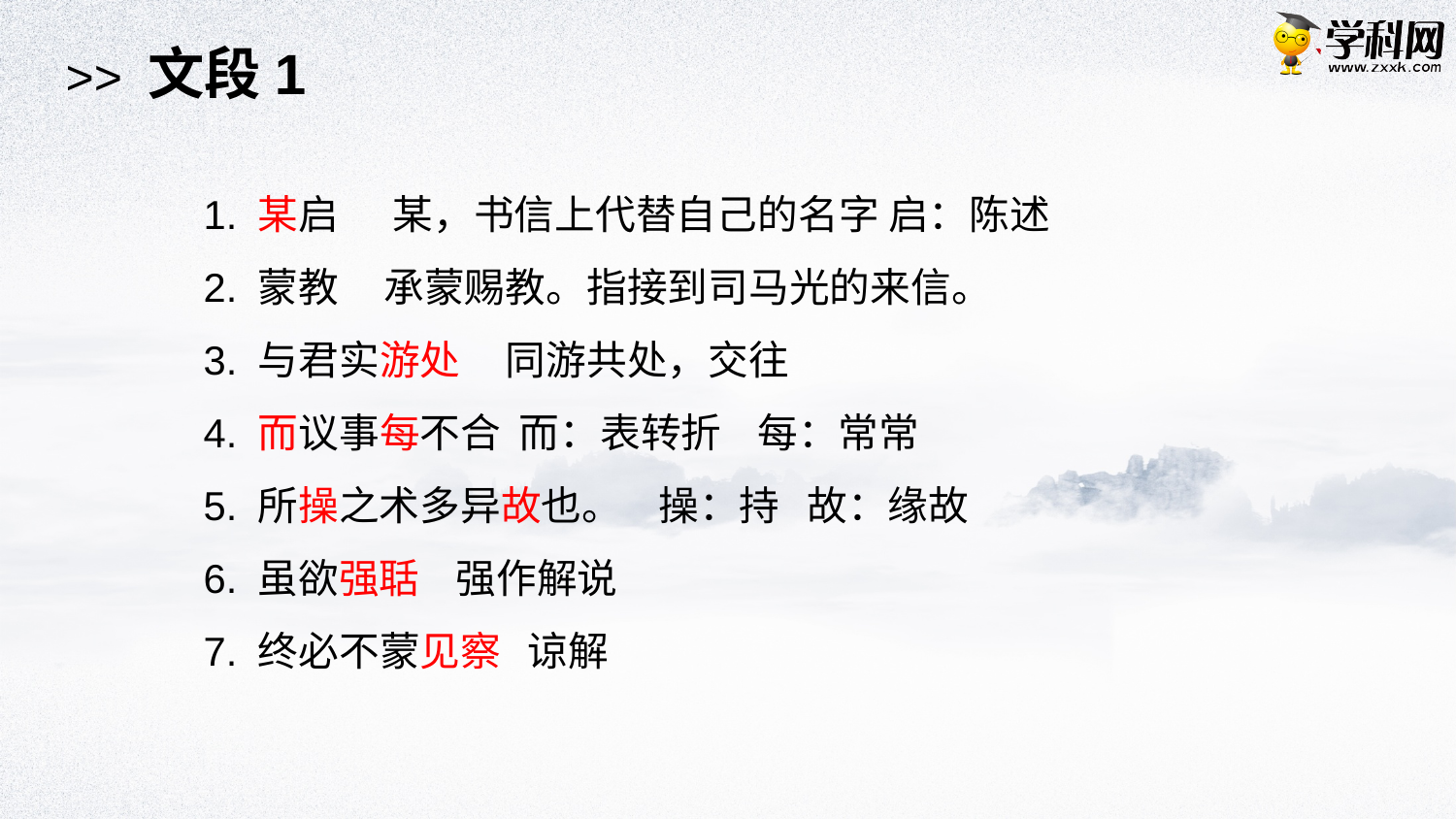

>> 文段1
1. 某启      某，书信上代替自己的名字 启：陈述
2. 蒙教     承蒙赐教。指接到司马光的来信。
3. 与君实游处     同游共处，交往
4. 而议事每不合  而：表转折    每：常常
5. 所操之术多异故也。    操：持   故：缘故
6. 虽欲强聒    强作解说
7. 终必不蒙见察   谅解